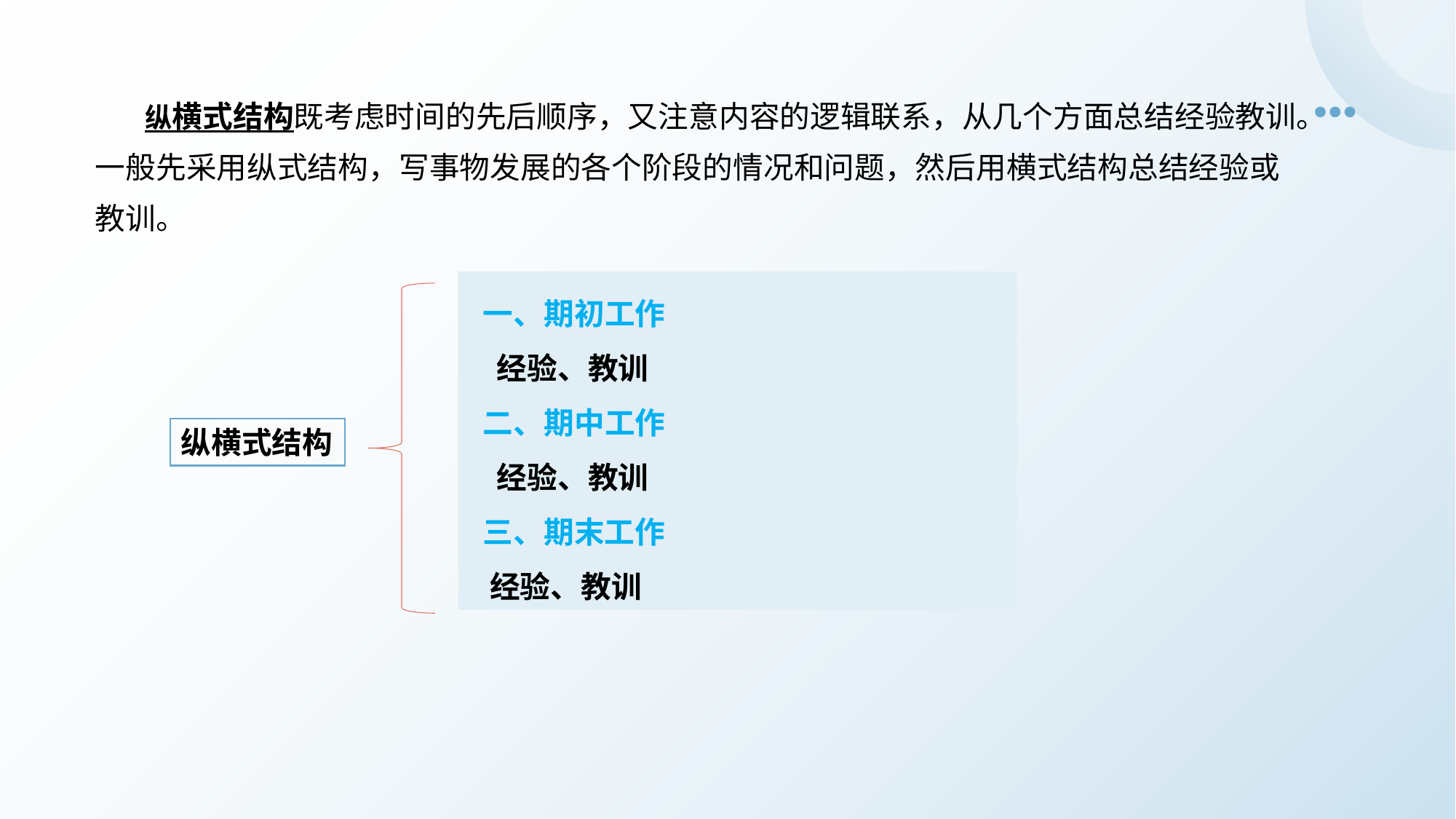

纵横式结构既考虑时间的先后顺序，又注意内容的逻辑联系，从几个方面总结经验教训。一般先采用纵式结构，写事物发展的各个阶段的情况和问题，然后用横式结构总结经验或教训。
 一、期初工作
   经验、教训
 二、期中工作
   经验、教训
 三、期末工作
  经验、教训

纵横式结构